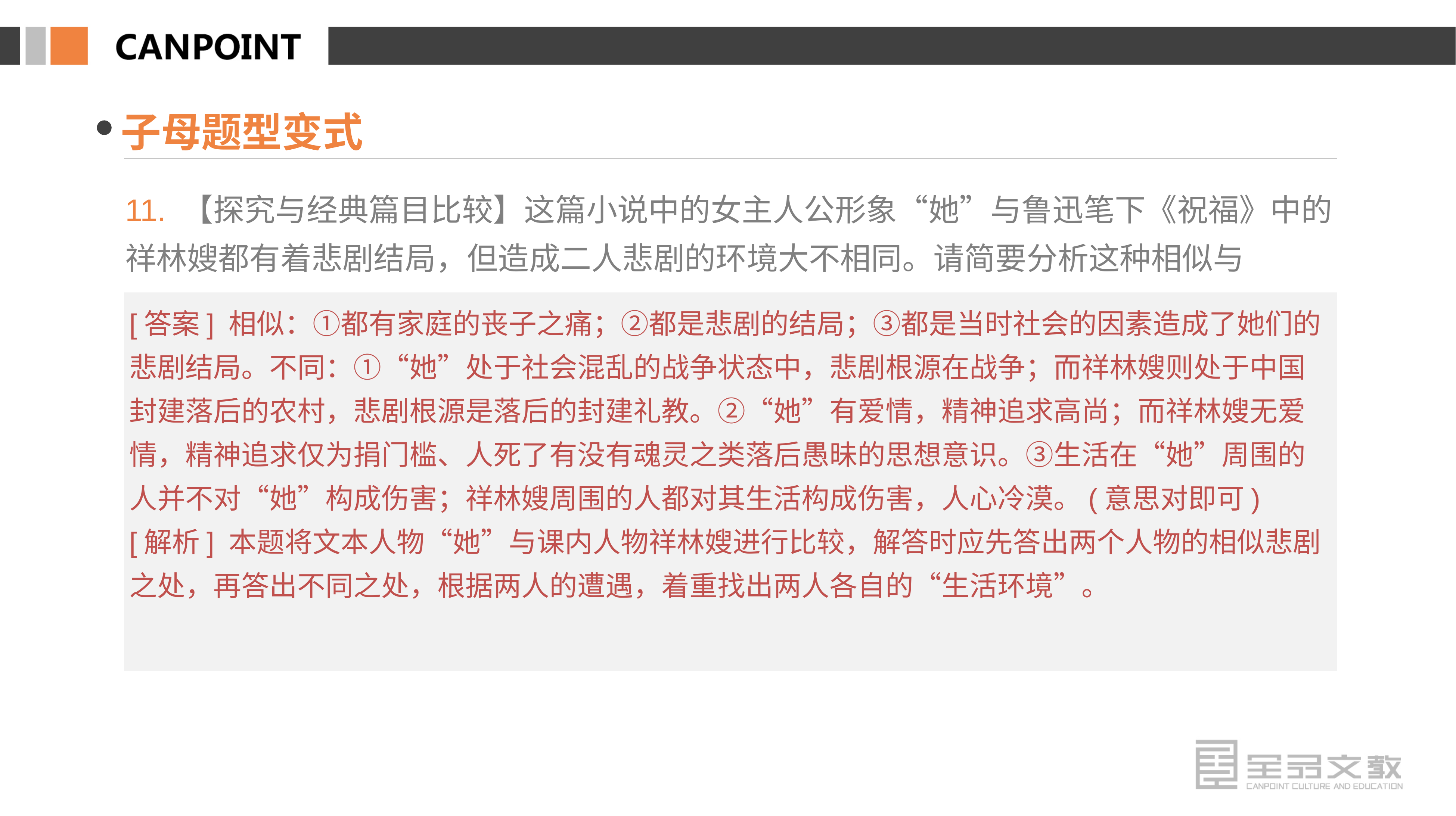

子母题型变式

11. 【探究与经典篇目比较】这篇小说中的女主人公形象“她”与鲁迅笔下《祝福》中的祥林嫂都有着悲剧结局，但造成二人悲剧的环境大不相同。请简要分析这种相似与

[答案] 相似：①都有家庭的丧子之痛；②都是悲剧的结局；③都是当时社会的因素造成了她们的悲剧结局。不同：①“她”处于社会混乱的战争状态中，悲剧根源在战争；而祥林嫂则处于中国封建落后的农村，悲剧根源是落后的封建礼教。②“她”有爱情，精神追求高尚；而祥林嫂无爱情，精神追求仅为捐门槛、人死了有没有魂灵之类落后愚昧的思想意识。③生活在“她”周围的人并不对“她”构成伤害；祥林嫂周围的人都对其生活构成伤害，人心冷漠。(意思对即可)
[解析] 本题将文本人物“她”与课内人物祥林嫂进行比较，解答时应先答出两个人物的相似悲剧之处，再答出不同之处，根据两人的遭遇，着重找出两人各自的“生活环境”。